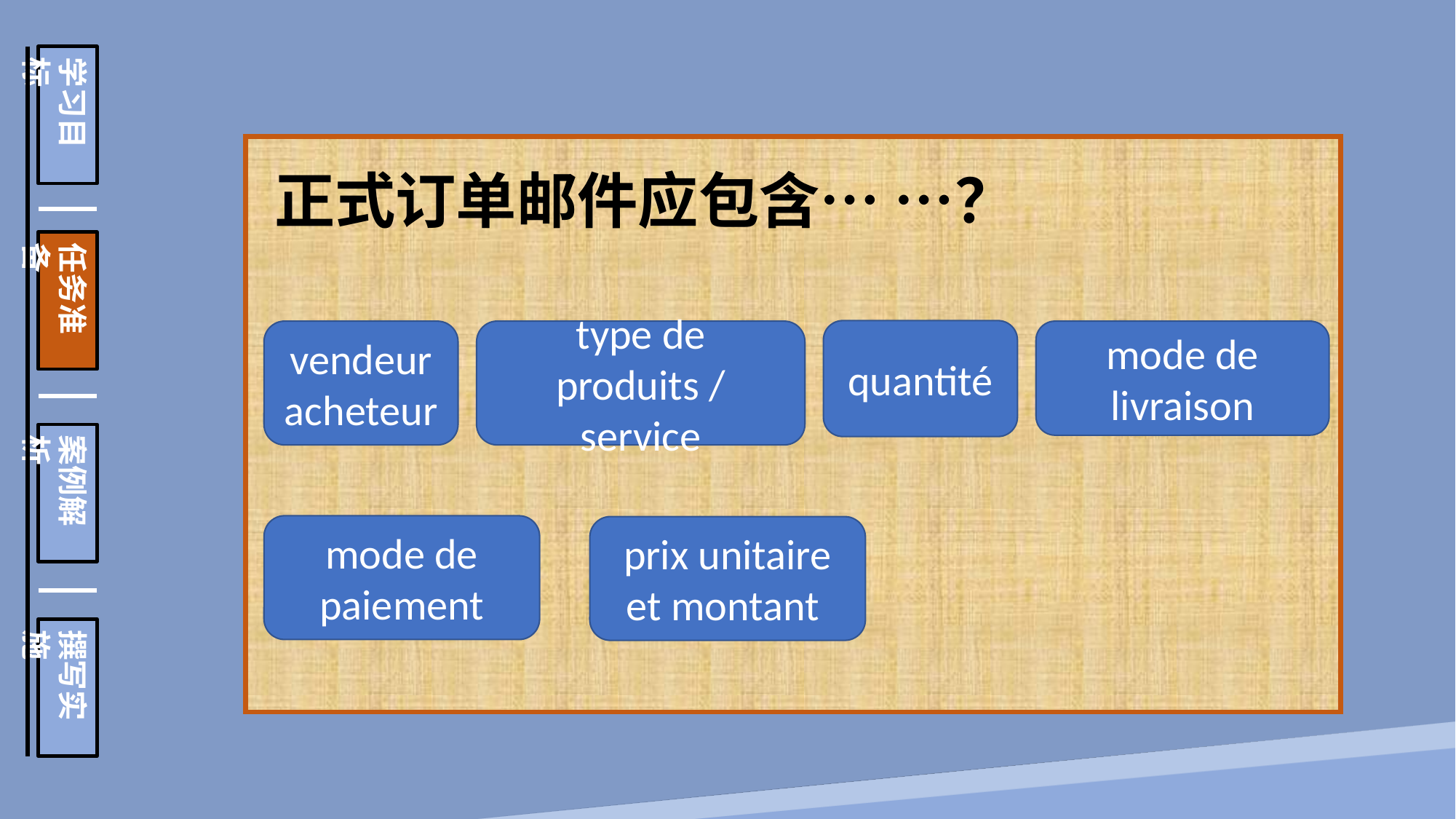

学习目标
任务准备
案例解析
撰写实施

正式订单邮件应包含… …？
quantité
mode de livraison
vendeur
acheteur
type de produits / service
mode de paiement
prix unitaire et montant